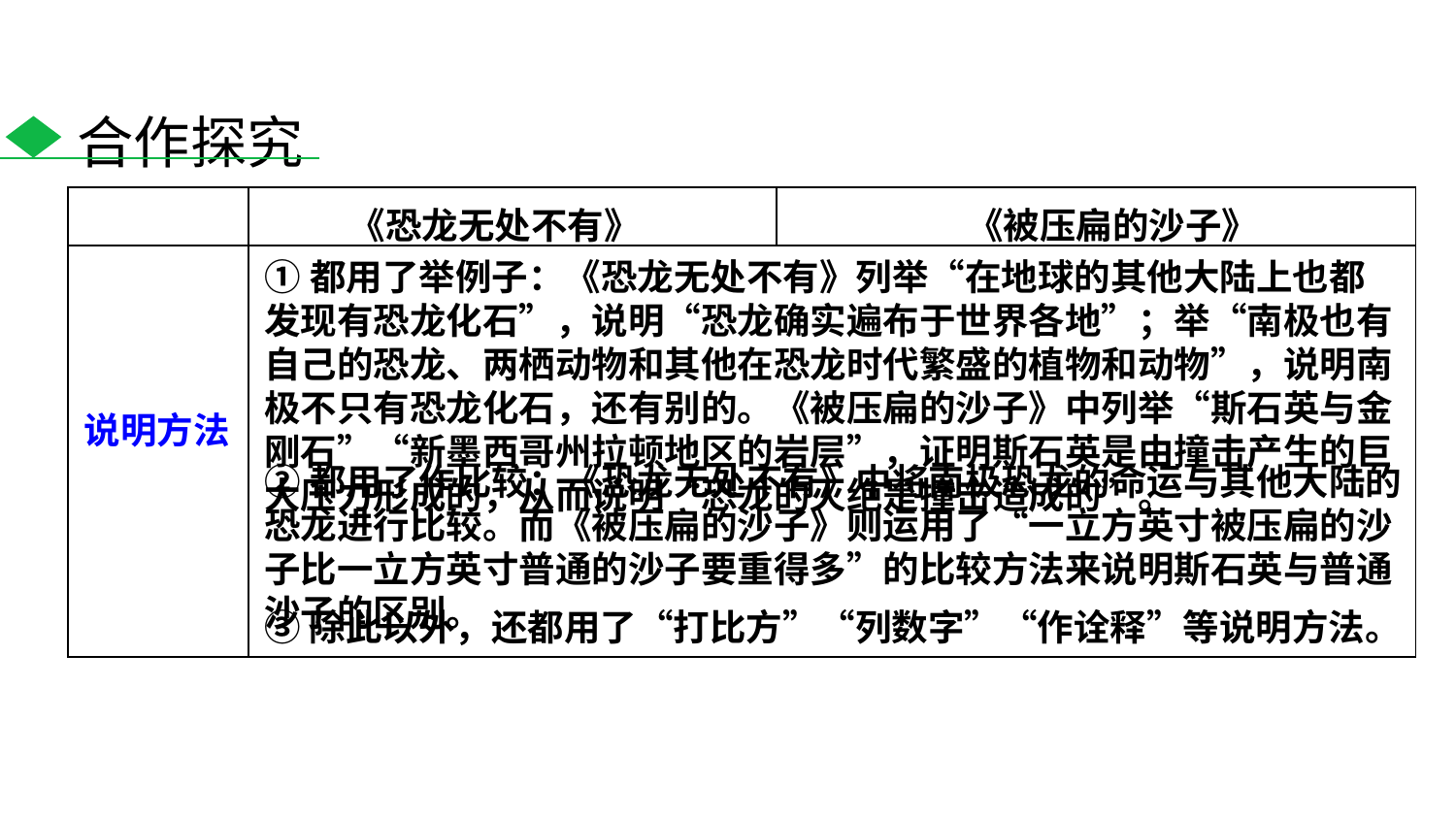

合作探究

|  |  |  |
| --- | --- | --- |
|  |  |  |
《恐龙无处不有》
《被压扁的沙子》
①都用了举例子：《恐龙无处不有》列举“在地球的其他大陆上也都发现有恐龙化石”，说明“恐龙确实遍布于世界各地”；举“南极也有自己的恐龙、两栖动物和其他在恐龙时代繁盛的植物和动物”，说明南极不只有恐龙化石，还有别的。《被压扁的沙子》中列举“斯石英与金刚石”“新墨西哥州拉顿地区的岩层”，证明斯石英是由撞击产生的巨大压力形成的，从而说明“恐龙的灭绝是撞击造成的”。
说明方法
②都用了作比较：《恐龙无处不有》中将南极恐龙的命运与其他大陆的恐龙进行比较。而《被压扁的沙子》则运用了“一立方英寸被压扁的沙子比一立方英寸普通的沙子要重得多”的比较方法来说明斯石英与普通沙子的区别。
③除此以外，还都用了“打比方”“列数字”“作诠释”等说明方法。